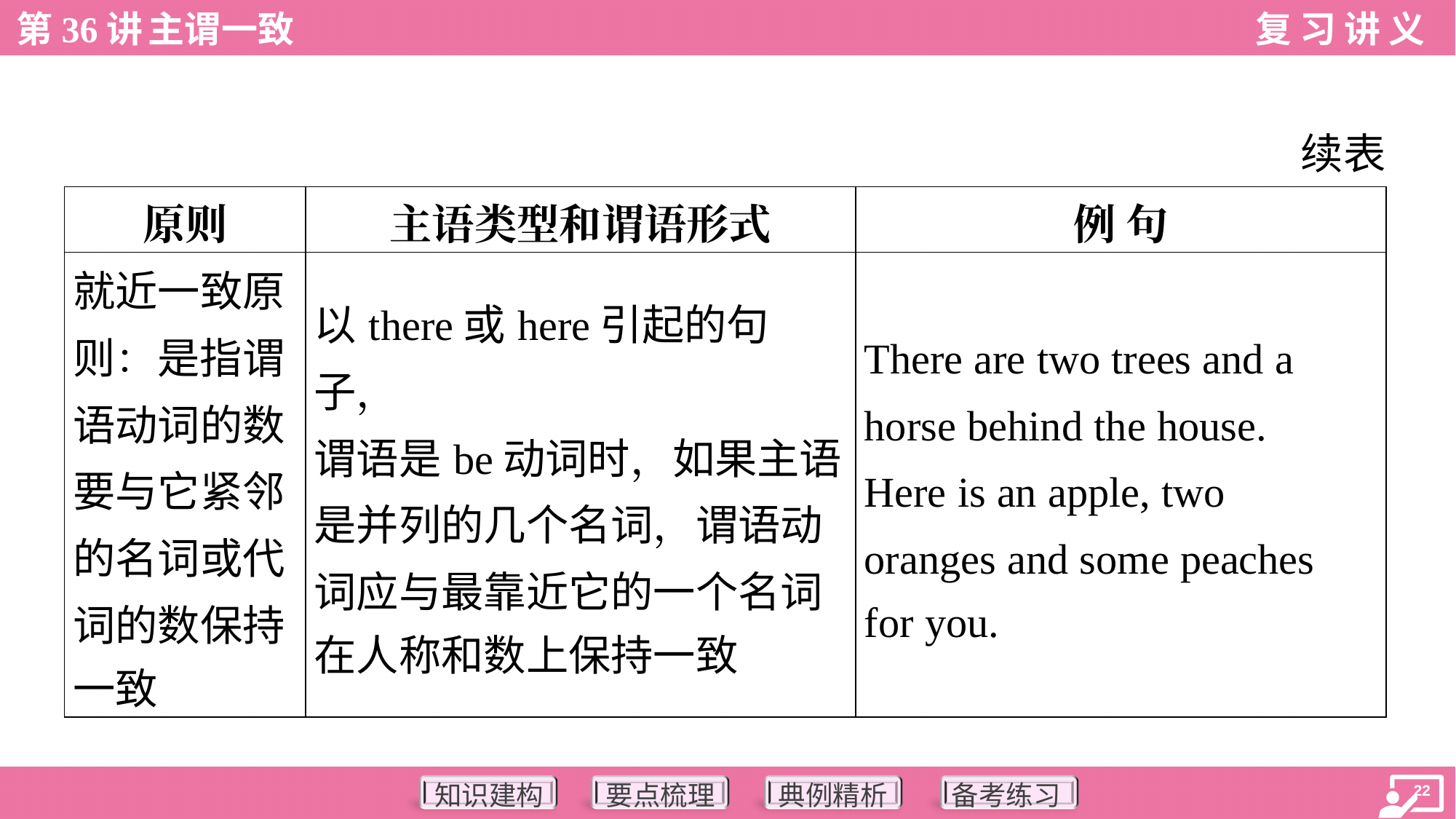

续表
| 原则 | 主语类型和谓语形式 | 例 句 |
| --- | --- | --- |
| 就近一致原 则：是指谓 语动词的数 要与它紧邻 的名词或代 词的数保持 一致 | 以there或here引起的句子， 谓语是be动词时，如果主语 是并列的几个名词，谓语动 词应与最靠近它的一个名词 在人称和数上保持一致 | There are two trees and a horse behind the house. Here is an apple, two oranges and some peaches for you. |